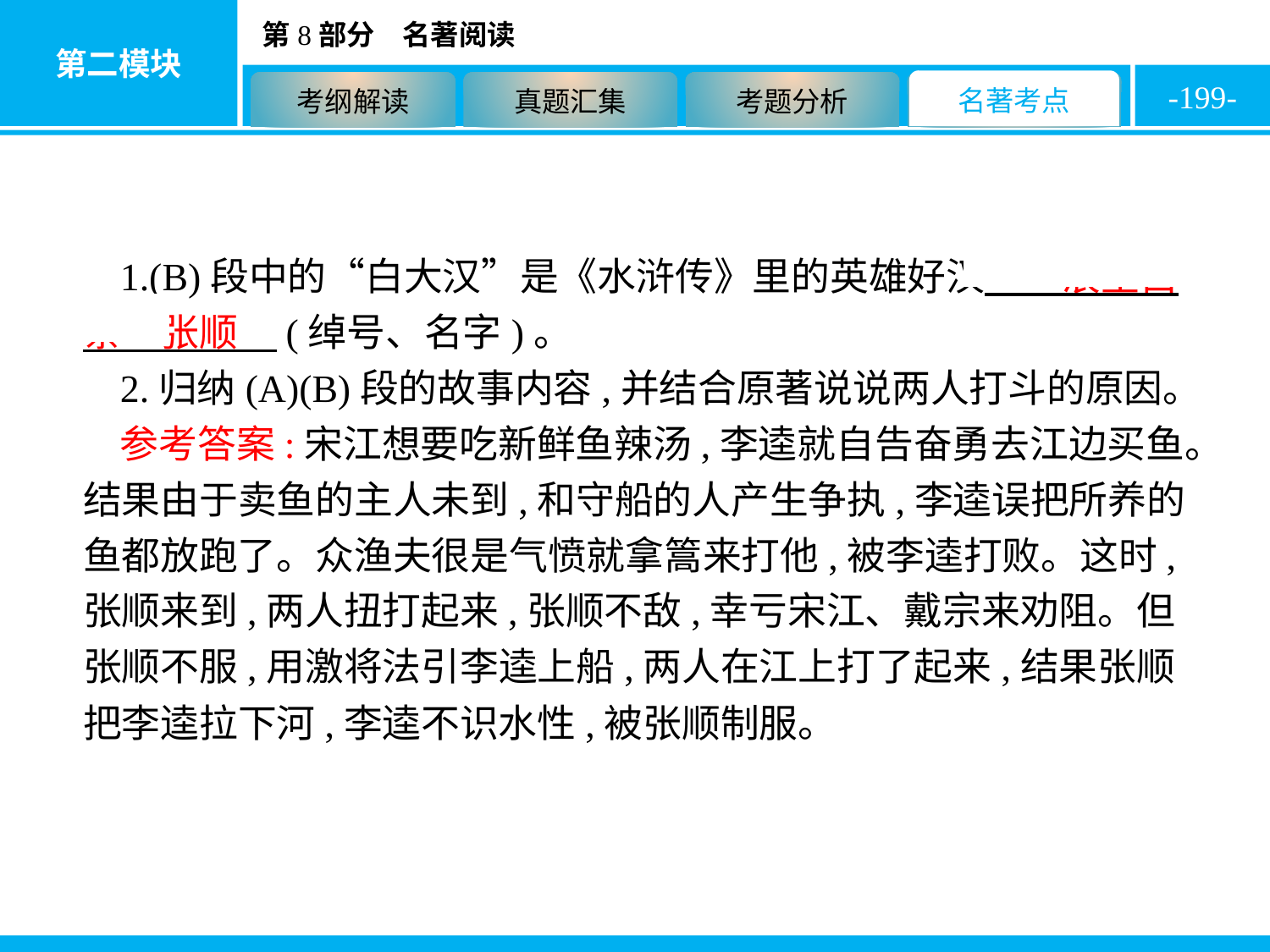

-199-
1.(B)段中的“白大汉”是《水浒传》里的英雄好汉　“浪里白条”张顺　(绰号、名字)。
2.归纳(A)(B)段的故事内容,并结合原著说说两人打斗的原因。
参考答案:宋江想要吃新鲜鱼辣汤,李逵就自告奋勇去江边买鱼。结果由于卖鱼的主人未到,和守船的人产生争执,李逵误把所养的鱼都放跑了。众渔夫很是气愤就拿篙来打他,被李逵打败。这时,张顺来到,两人扭打起来,张顺不敌,幸亏宋江、戴宗来劝阻。但张顺不服,用激将法引李逵上船,两人在江上打了起来,结果张顺把李逵拉下河,李逵不识水性,被张顺制服。